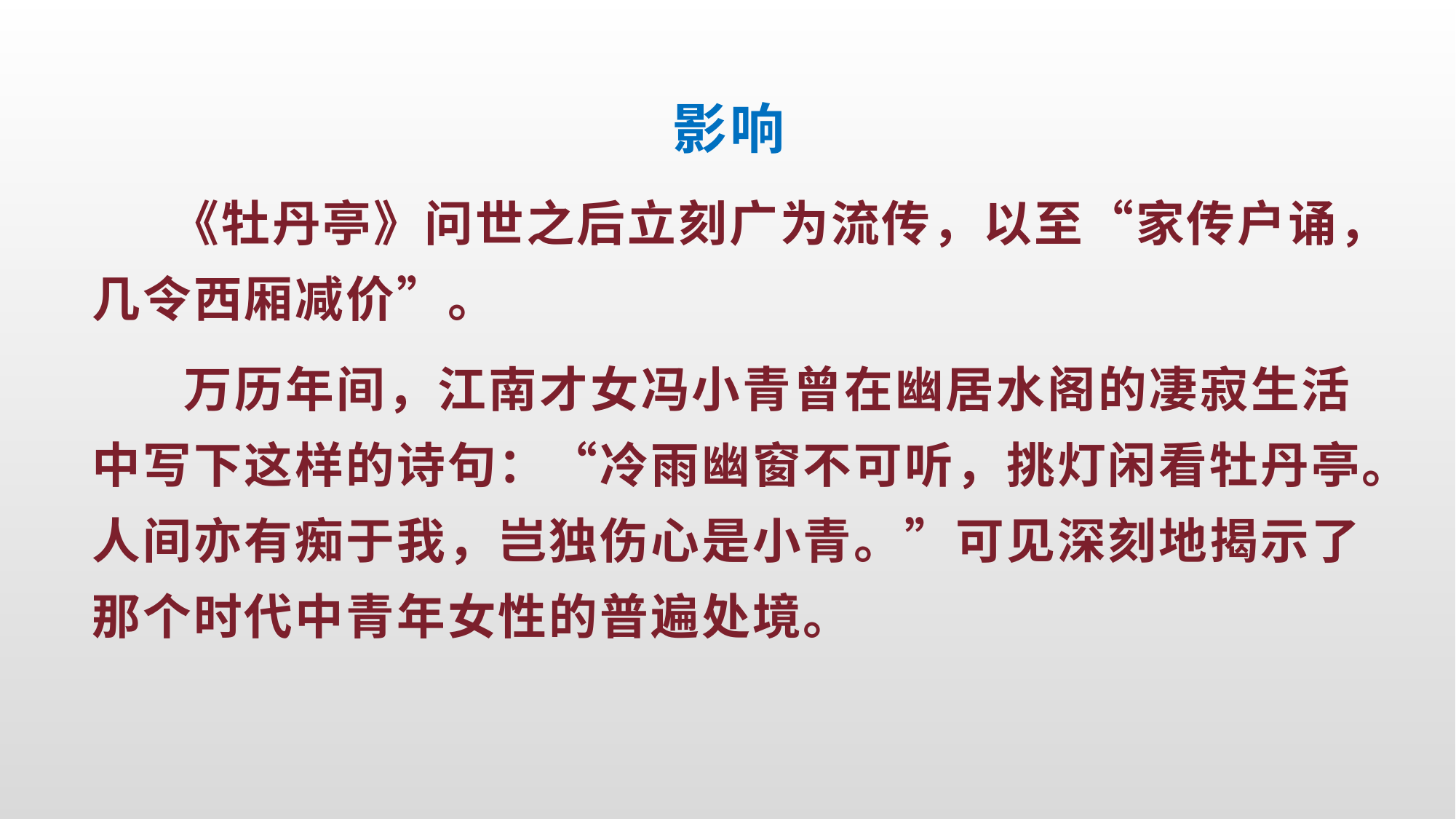

影响
     《牡丹亭》问世之后立刻广为流传，以至“家传户诵，几令西厢减价”。
      万历年间，江南才女冯小青曾在幽居水阁的凄寂生活中写下这样的诗句：“冷雨幽窗不可听，挑灯闲看牡丹亭。人间亦有痴于我，岂独伤心是小青。”可见深刻地揭示了那个时代中青年女性的普遍处境。